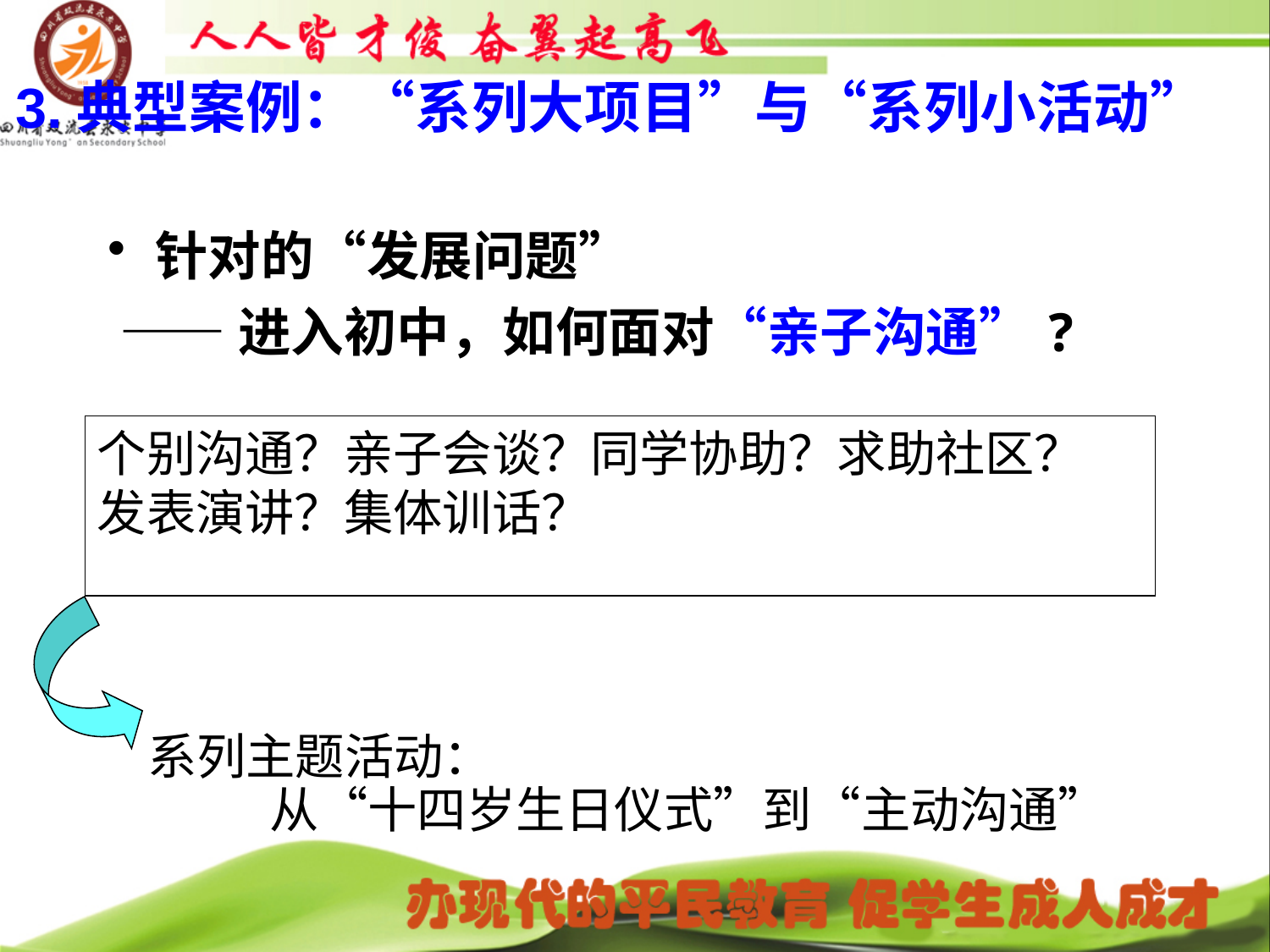

# 3.典型案例：“系列大项目”与“系列小活动”
针对的“发展问题”
 ——进入初中，如何面对“亲子沟通”?
个别沟通？亲子会谈？同学协助？求助社区？
发表演讲？集体训话？

系列主题活动：
          从“十四岁生日仪式”到“主动沟通”